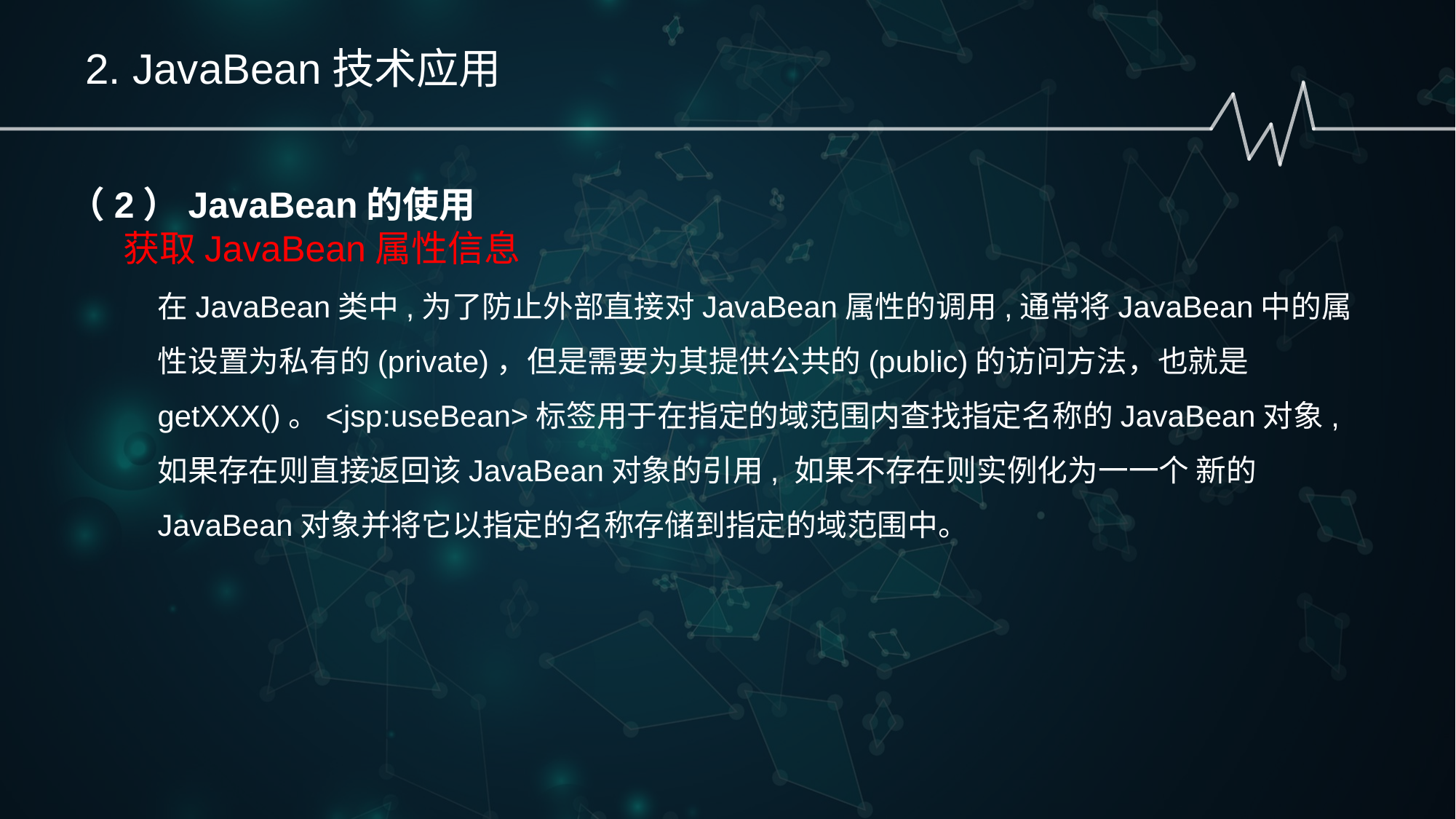

2. JavaBean技术应用
（2）JavaBean的使用
       获取JavaBean属性信息
在JavaBean类中,为了防止外部直接对JavaBean属性的调用,通常将JavaBean中的属性设置为私有的(private)，但是需要为其提供公共的(public)的访问方法，也就是getXXX()。<jsp:useBean>标签用于在指定的域范围内查找指定名称的JavaBean对象,如果存在则直接返回该JavaBean对象的引用, 如果不存在则实例化为一一个 新的JavaBean对象并将它以指定的名称存储到指定的域范围中。